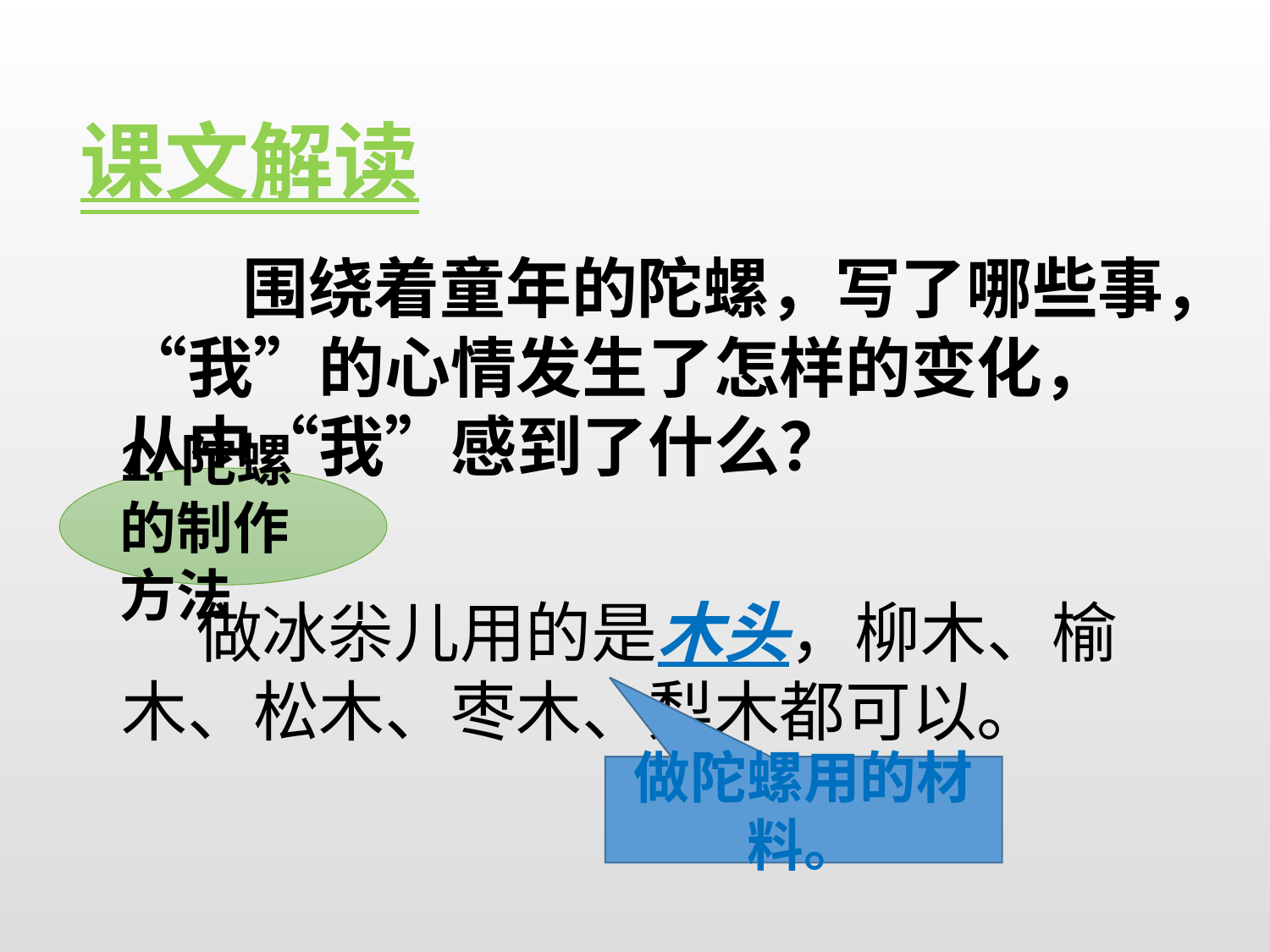

课文解读
       围绕着童年的陀螺，写了哪些事，“我”的心情发生了怎样的变化，从中“我”感到了什么？
1.陀螺的制作方法
    做冰尜儿用的是木头，柳木、榆木、松木、枣木、梨木都可以。
做陀螺用的材料。